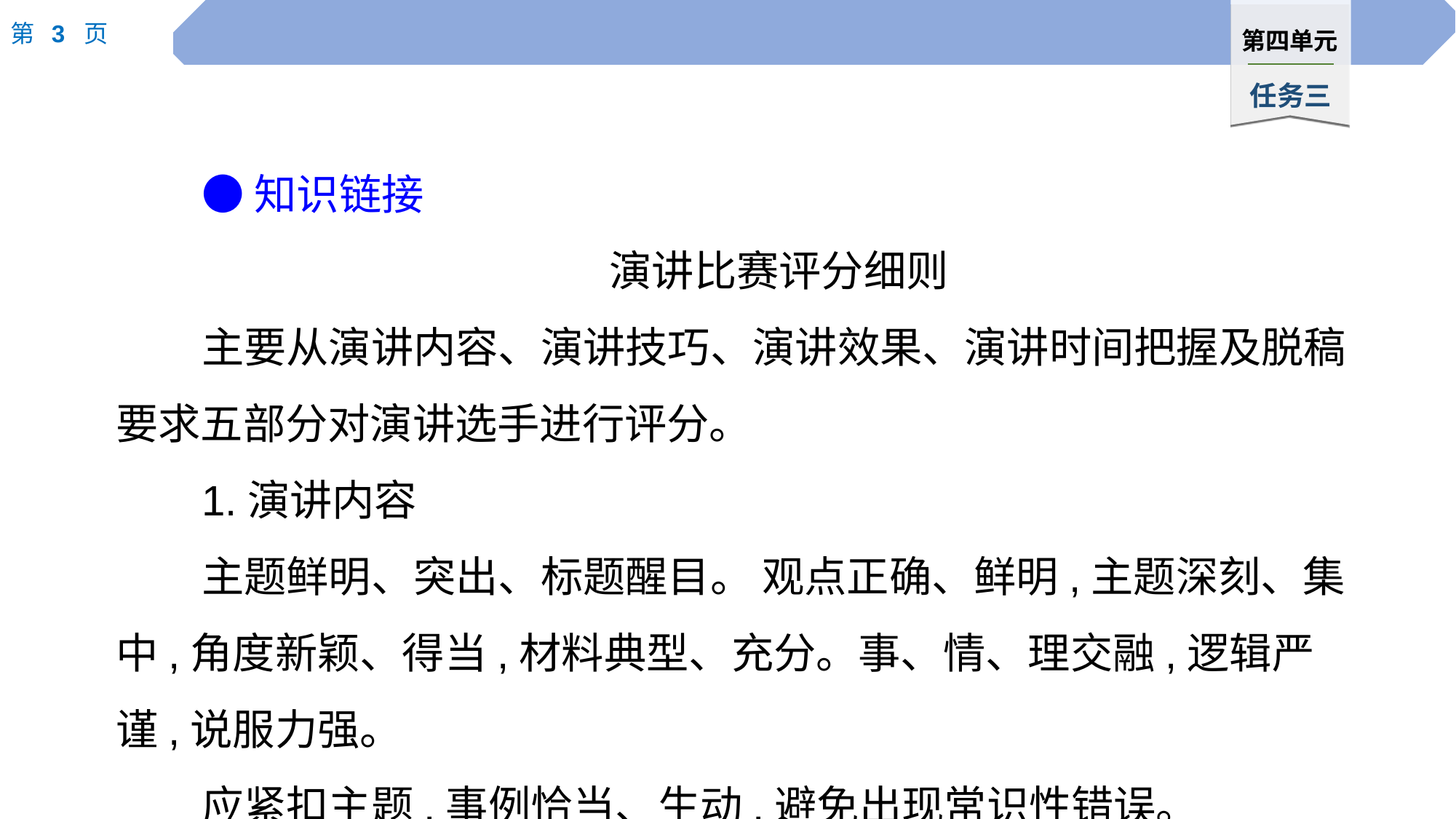

●知识链接
演讲比赛评分细则
主要从演讲内容、演讲技巧、演讲效果、演讲时间把握及脱稿要求五部分对演讲选手进行评分。
1.演讲内容
主题鲜明、突出、标题醒目。 观点正确、鲜明,主题深刻、集中,角度新颖、得当,材料典型、充分。事、情、理交融,逻辑严谨,说服力强。
应紧扣主题,事例恰当、生动,避免出现常识性错误。